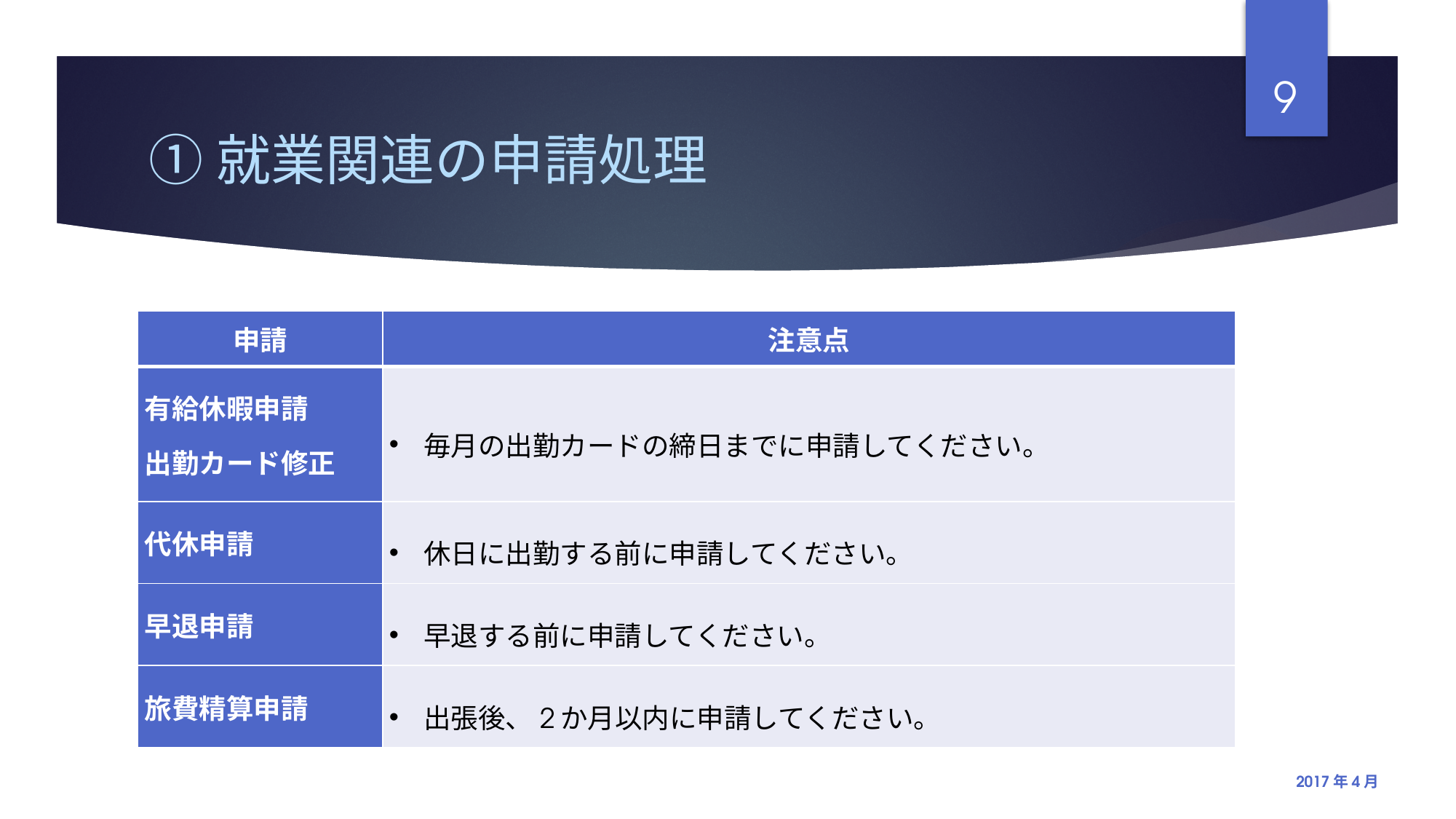

9
# ①就業関連の申請処理
| 申請 | 注意点 |
| --- | --- |
| 有給休暇申請 出勤カード修正 | 毎月の出勤カードの締日までに申請してください。 |
| 代休申請 | 休日に出勤する前に申請してください。 |
| 早退申請 | 早退する前に申請してください。 |
| 旅費精算申請 | 出張後、2か月以内に申請してください。 |
2017年4月